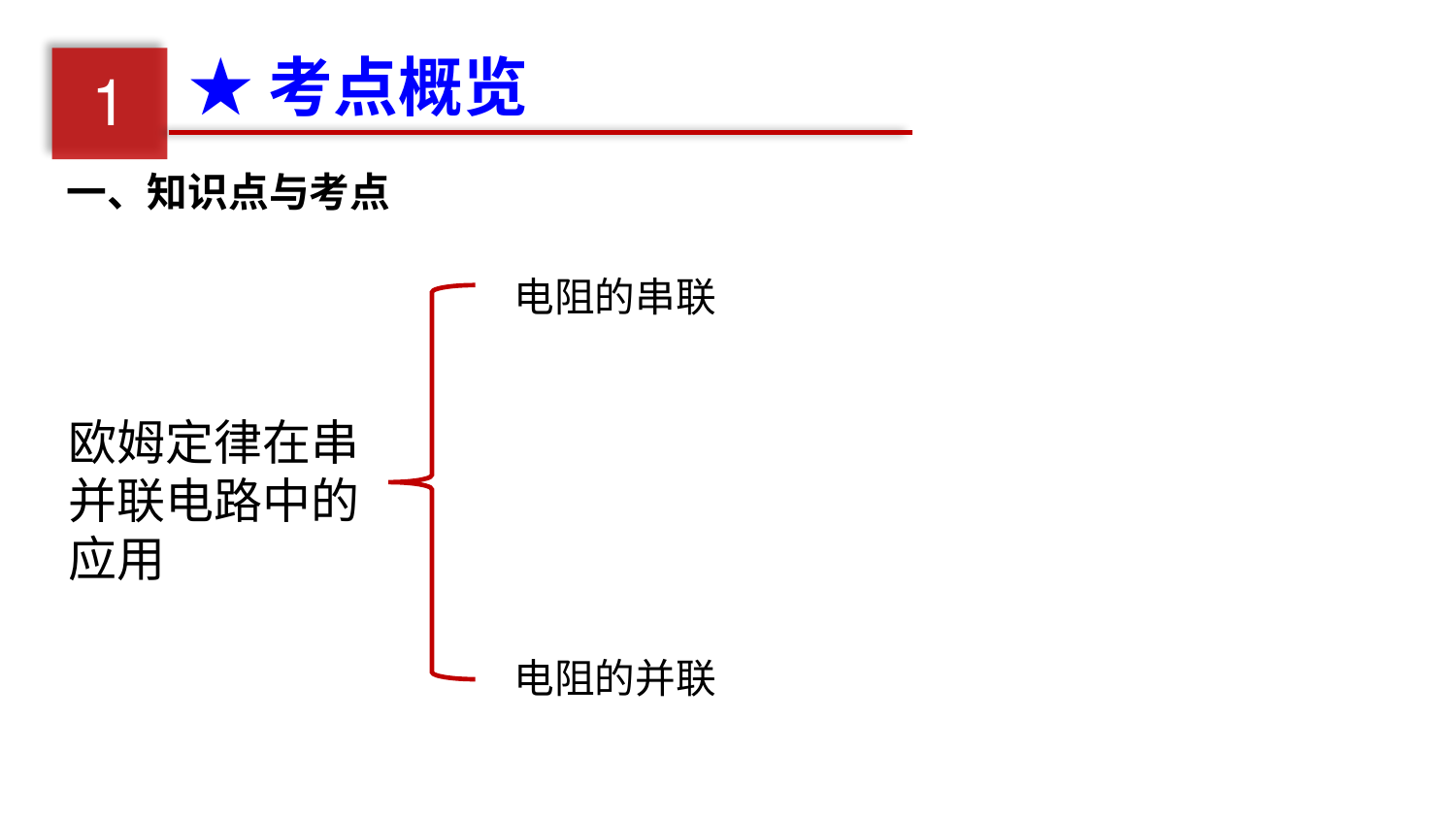

★考点概览

1
一、知识点与考点
电阻的串联

欧姆定律在串并联电路中的应用
电阻的并联